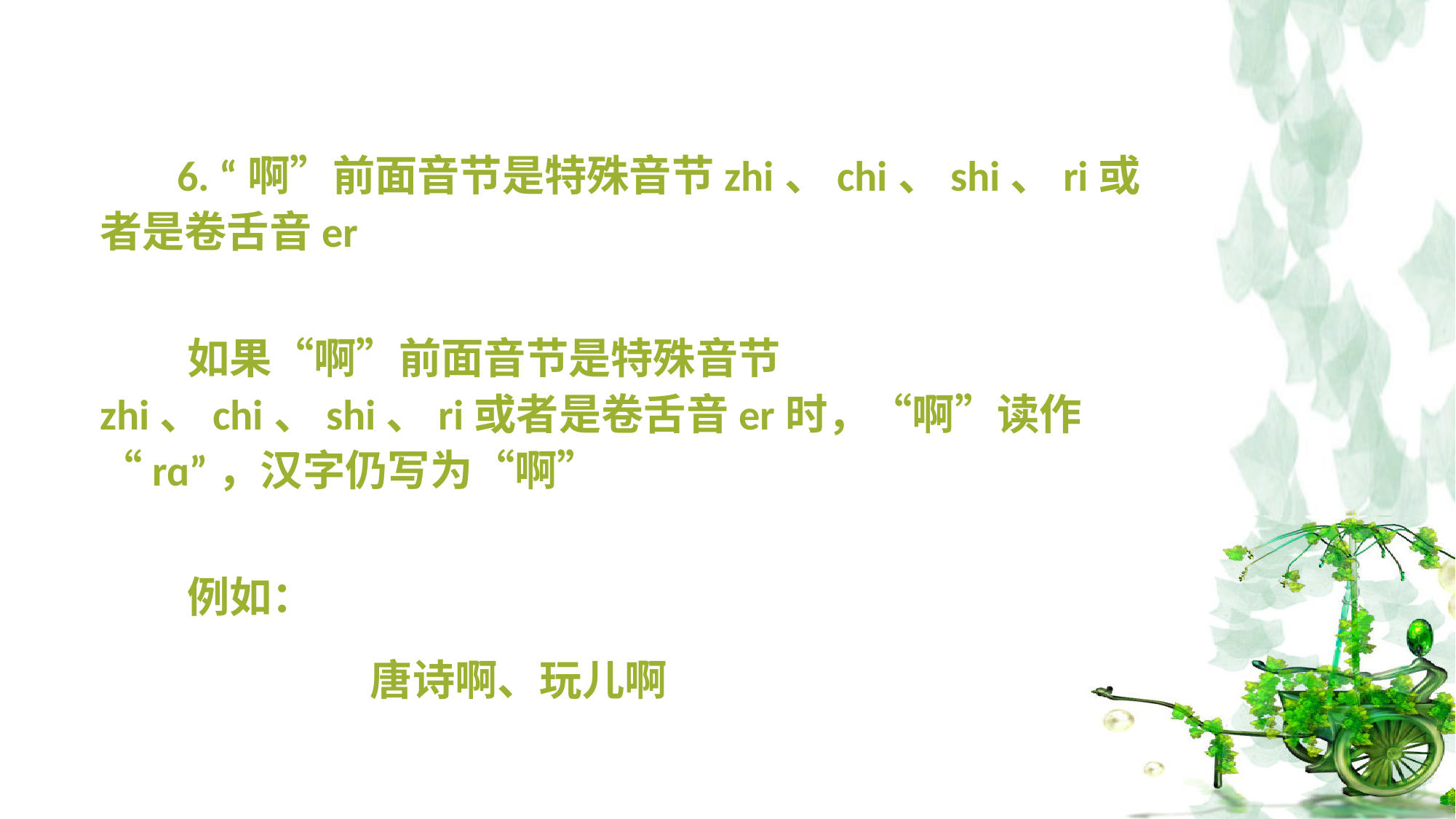

6. “啊”前面音节是特殊音节zhi、chi、shi、ri或者是卷舌音er

        如果“啊”前面音节是特殊音节zhi、chi、shi、ri或者是卷舌音er时，“啊”读作“rɑ”，汉字仍写为“啊”

        例如：
                           唐诗啊、玩儿啊